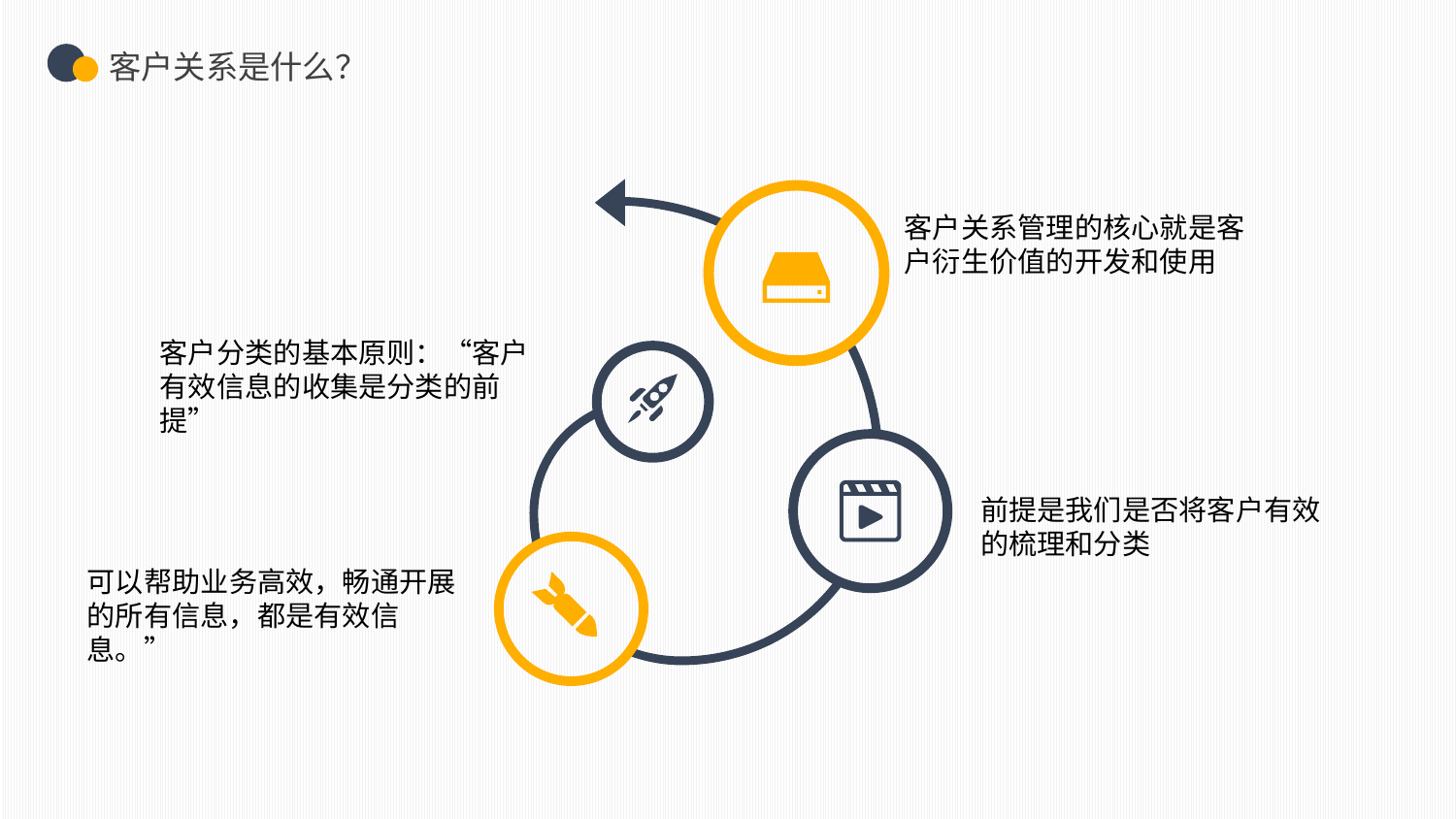

客户关系管理的核心就是客户衍生价值的开发和使用
客户分类的基本原则：“客户有效信息的收集是分类的前提”
前提是我们是否将客户有效的梳理和分类
可以帮助业务高效，畅通开展的所有信息，都是有效信息。”